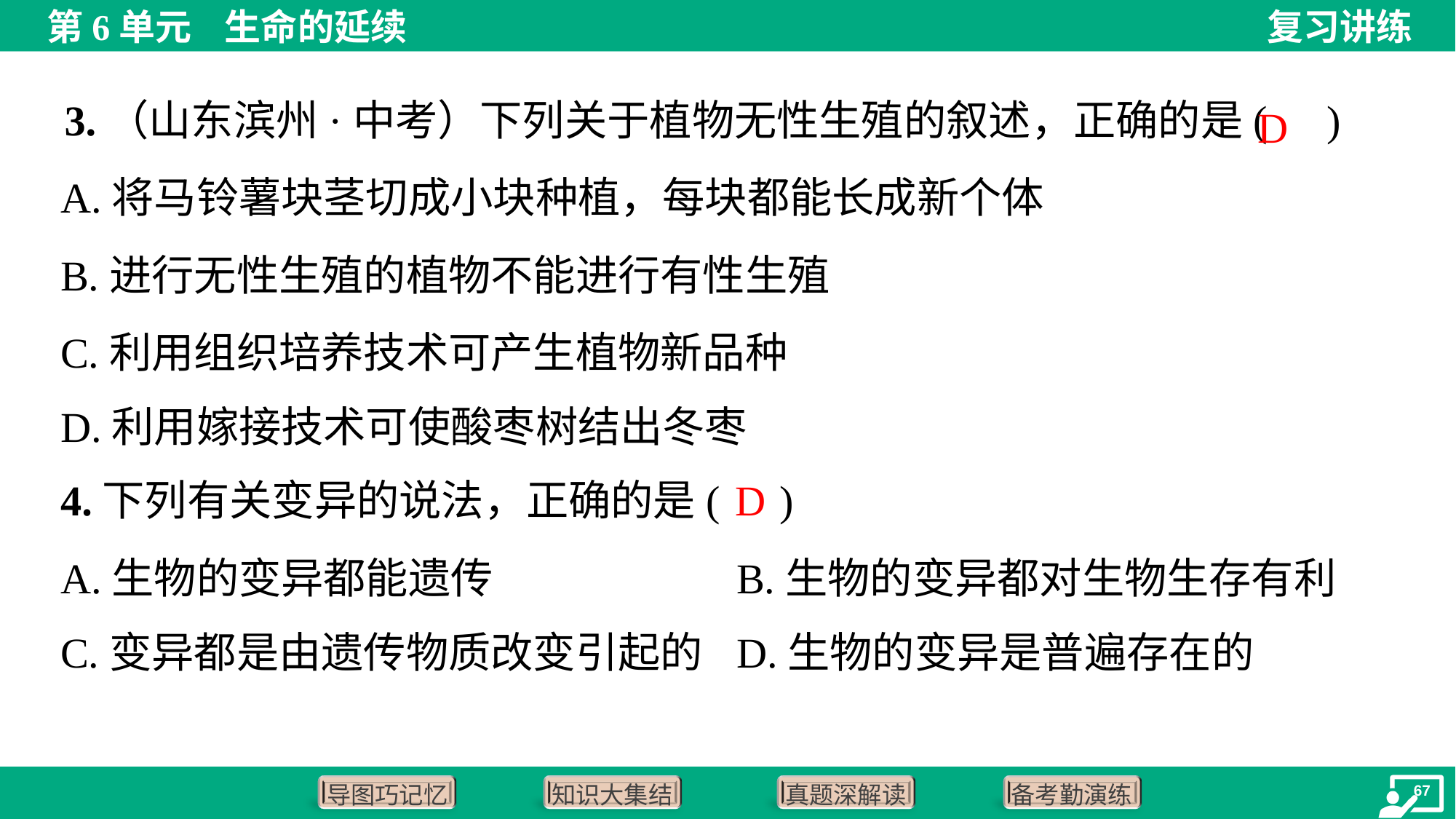

3.（山东滨州·中考）下列关于植物无性生殖的叙述，正确的是(     )
D
A.将马铃薯块茎切成小块种植，每块都能长成新个体
B.进行无性生殖的植物不能进行有性生殖
C.利用组织培养技术可产生植物新品种
D.利用嫁接技术可使酸枣树结出冬枣
D
4.下列有关变异的说法，正确的是(     )
A.生物的变异都能遗传	B.生物的变异都对生物生存有利
C.变异都是由遗传物质改变引起的	D.生物的变异是普遍存在的